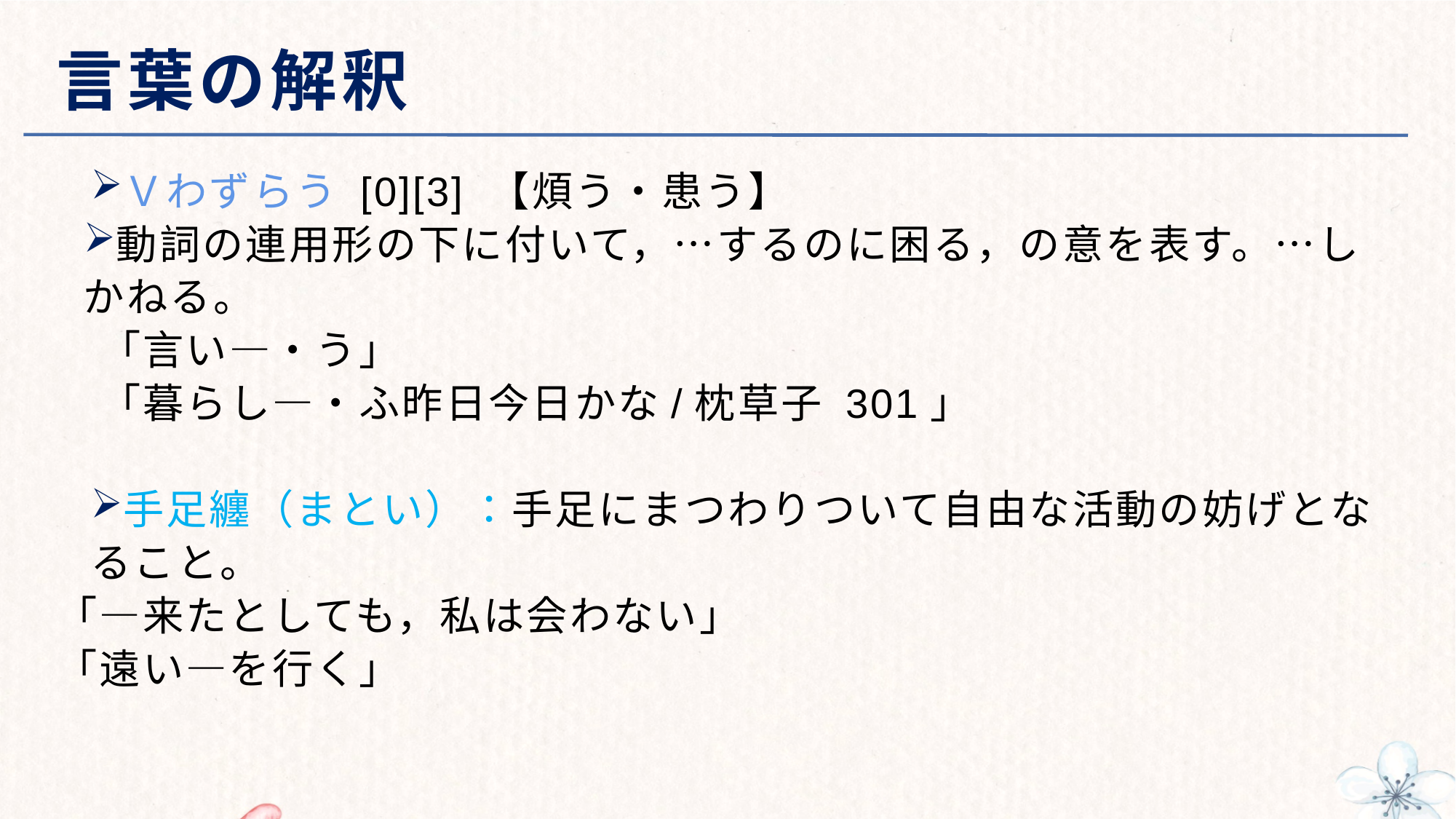

# 言葉の解釈
Ｖわずらう [0][3] 【煩う・患う】
動詞の連用形の下に付いて，…するのに困る，の意を表す。…しかねる。
　「言い―・う」
　「暮らし―・ふ昨日今日かな/枕草子 301」

手足纏（まとい）：手足にまつわりついて自由な活動の妨げとなること。
「―来たとしても，私は会わない」
「遠い―を行く」